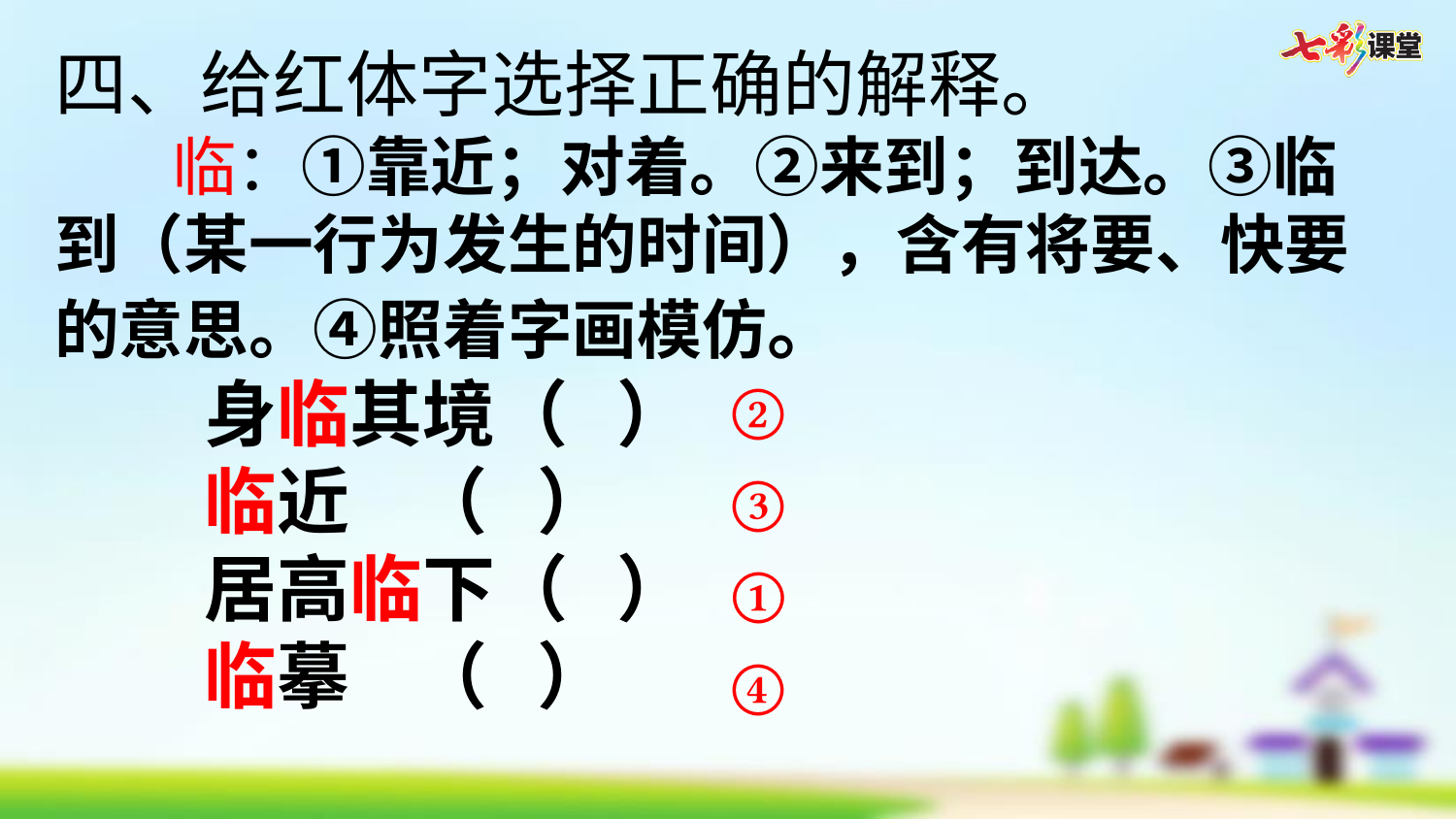

四、给红体字选择正确的解释。
       临：①靠近；对着。②来到；到达。③临到（某一行为发生的时间），含有将要、快要的意思。④照着字画模仿。
        身临其境（   ）
        临近    （   ）
        居高临下（   ）
        临摹    （   ）
②
③
①
④